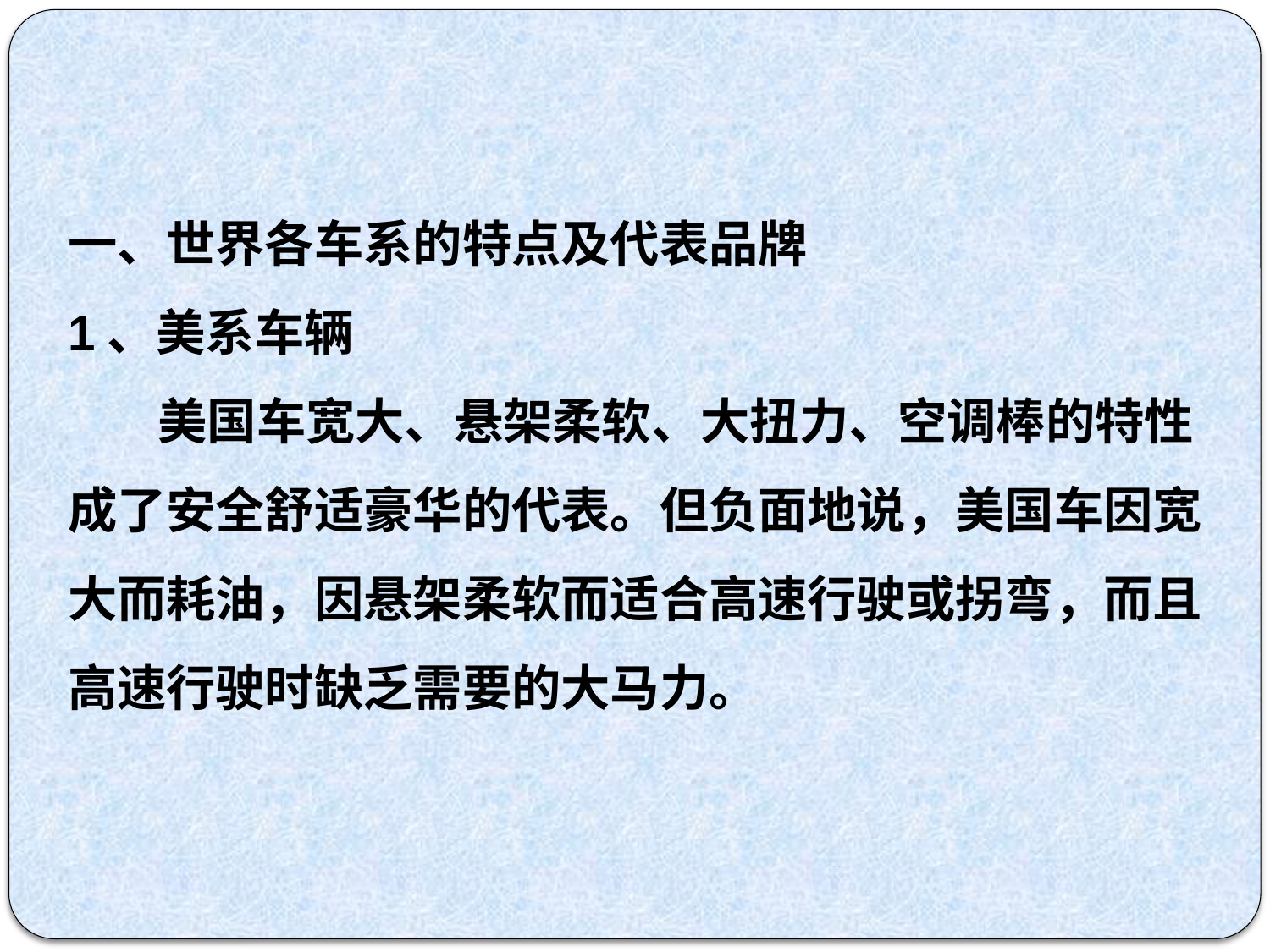

一、世界各车系的特点及代表品牌
1、美系车辆
       美国车宽大、悬架柔软、大扭力、空调棒的特性成了安全舒适豪华的代表。但负面地说，美国车因宽大而耗油，因悬架柔软而适合高速行驶或拐弯，而且高速行驶时缺乏需要的大马力。